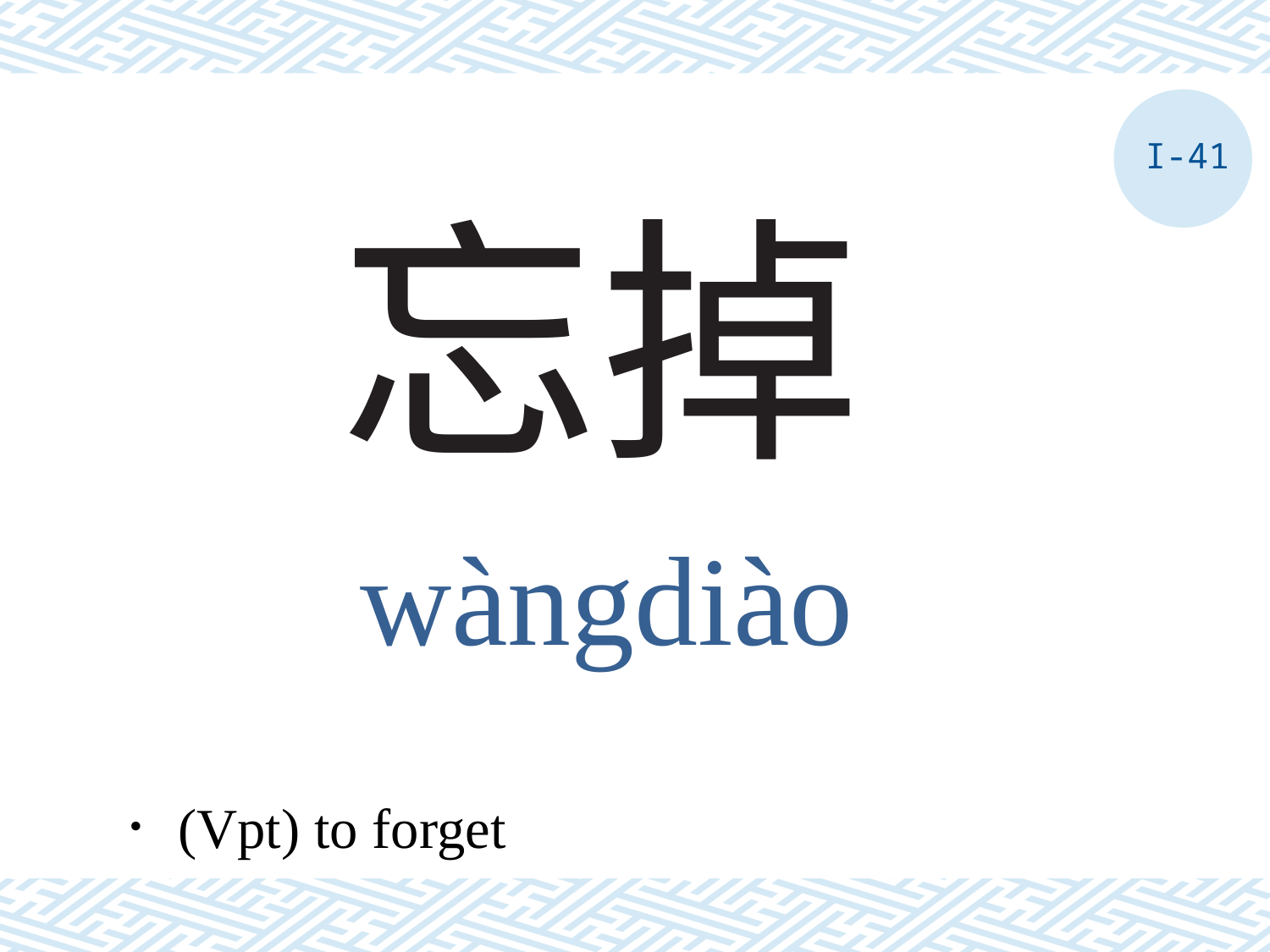

I-41
# 忘掉
wàngdiào
．(Vpt) to forget